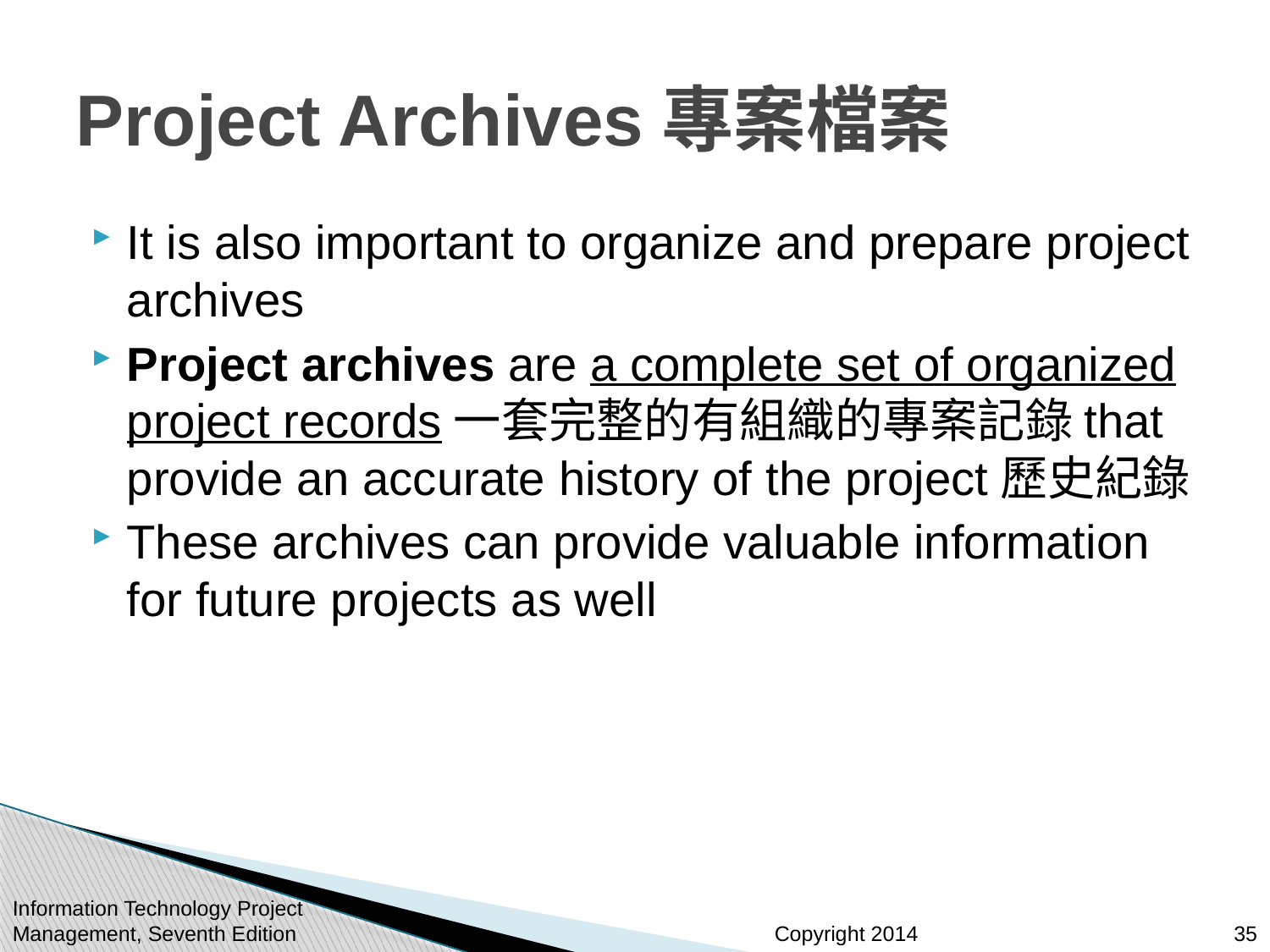

# Project Archives專案檔案
It is also important to organize and prepare project archives
Project archives are a complete set of organized project records一套完整的有組織的專案記錄that provide an accurate history of the project歷史紀錄
These archives can provide valuable information for future projects as well

Information Technology Project Management, Seventh Edition
35